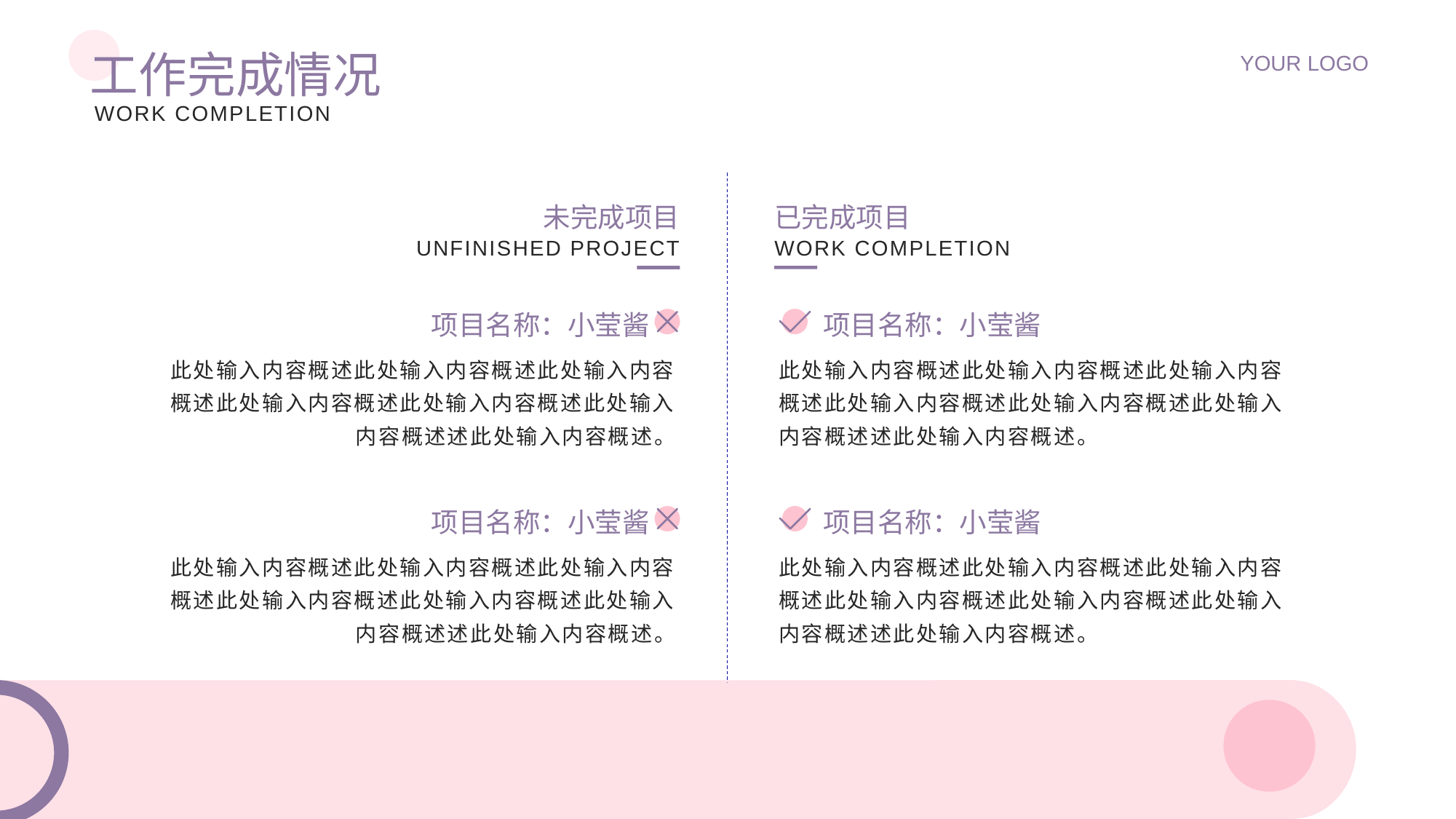

工作完成情况

YOUR LOGO
Work completion
未完成项目
已完成项目
Unfinished project
Work completion

项目名称：小莹酱
项目名称：小莹酱

此处输入内容概述此处输入内容概述此处输入内容概述此处输入内容概述此处输入内容概述此处输入内容概述述此处输入内容概述。
此处输入内容概述此处输入内容概述此处输入内容概述此处输入内容概述此处输入内容概述此处输入内容概述述此处输入内容概述。
项目名称：小莹酱
项目名称：小莹酱

此处输入内容概述此处输入内容概述此处输入内容概述此处输入内容概述此处输入内容概述此处输入内容概述述此处输入内容概述。
此处输入内容概述此处输入内容概述此处输入内容概述此处输入内容概述此处输入内容概述此处输入内容概述述此处输入内容概述。